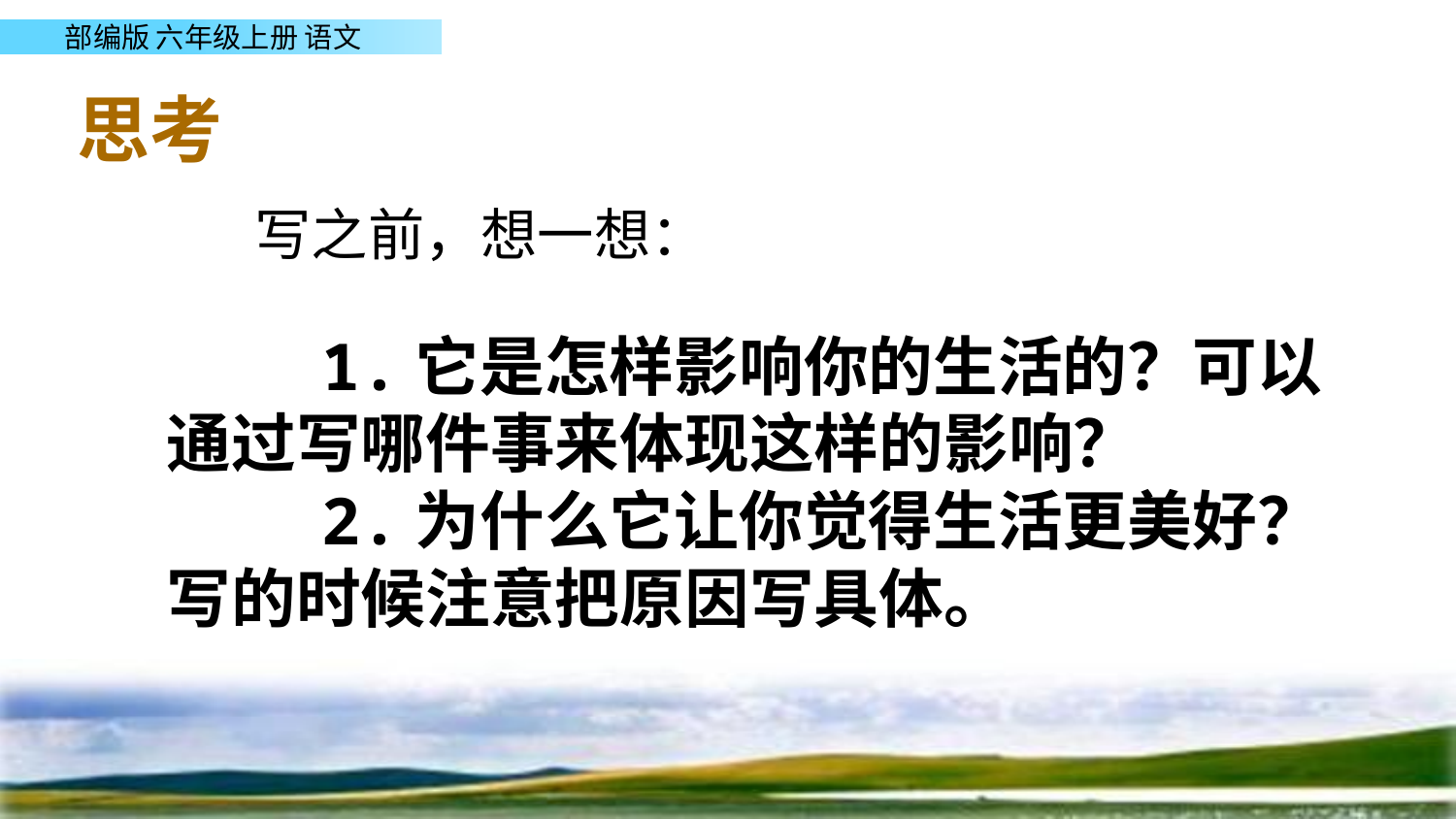

思考
        写之前，想一想：
    1.它是怎样影响你的生活的？可以通过写哪件事来体现这样的影响？
    2.为什么它让你觉得生活更美好？写的时候注意把原因写具体。